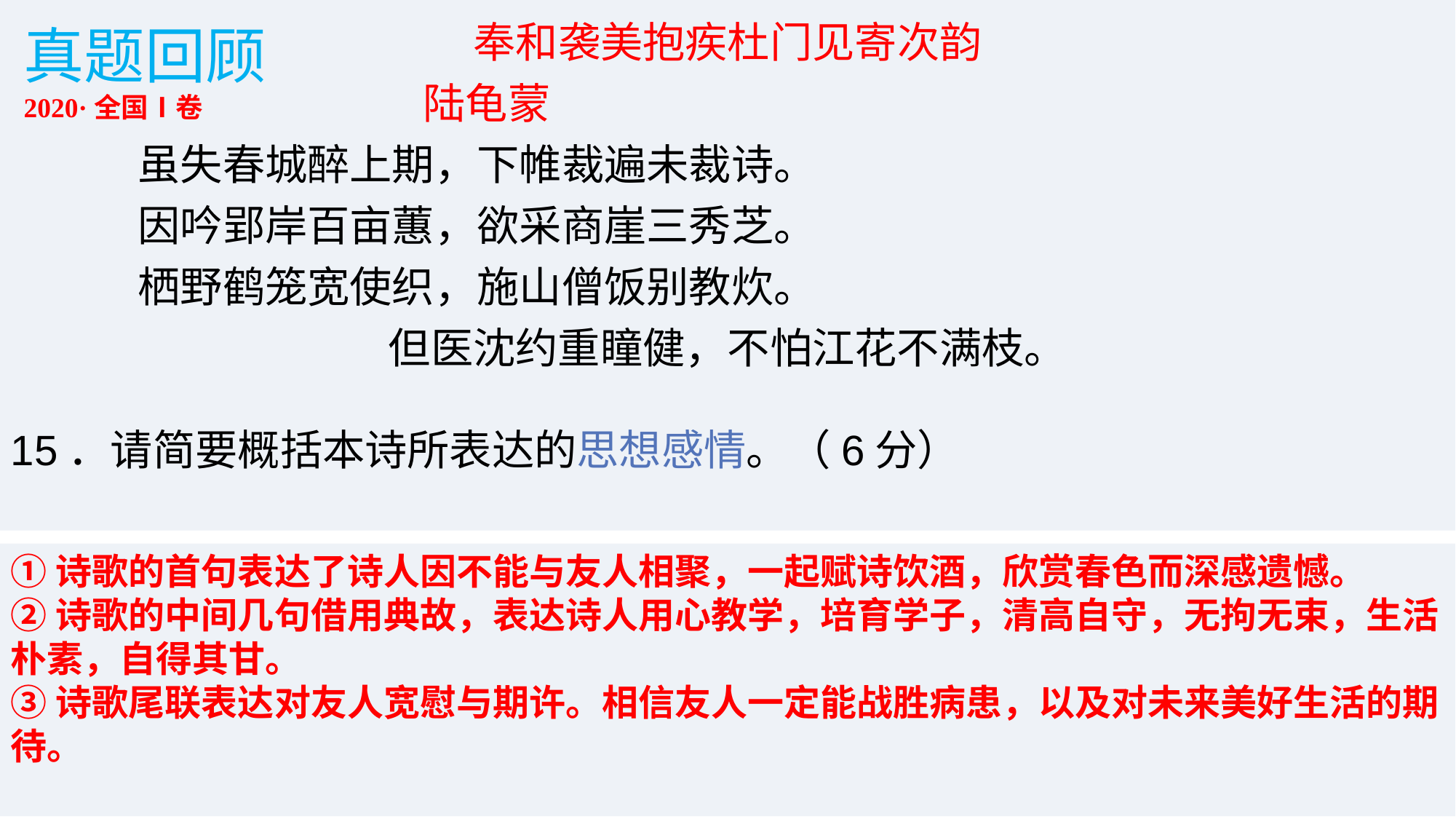

奉和袭美抱疾杜门见寄次韵
 陆龟蒙
虽失春城醉上期，下帷裁遍未裁诗。
因吟郢岸百亩蕙，欲采商崖三秀芝。
栖野鹤笼宽使织，施山僧饭别教炊。
但医沈约重瞳健，不怕江花不满枝。

15．请简要概括本诗所表达的思想感情。（6分）

真题回顾
2020·全国Ⅰ卷
①诗歌的首句表达了诗人因不能与友人相聚，一起赋诗饮酒，欣赏春色而深感遗憾。
②诗歌的中间几句借用典故，表达诗人用心教学，培育学子，清高自守，无拘无束，生活朴素，自得其甘。
③诗歌尾联表达对友人宽慰与期许。相信友人一定能战胜病患，以及对未来美好生活的期待。